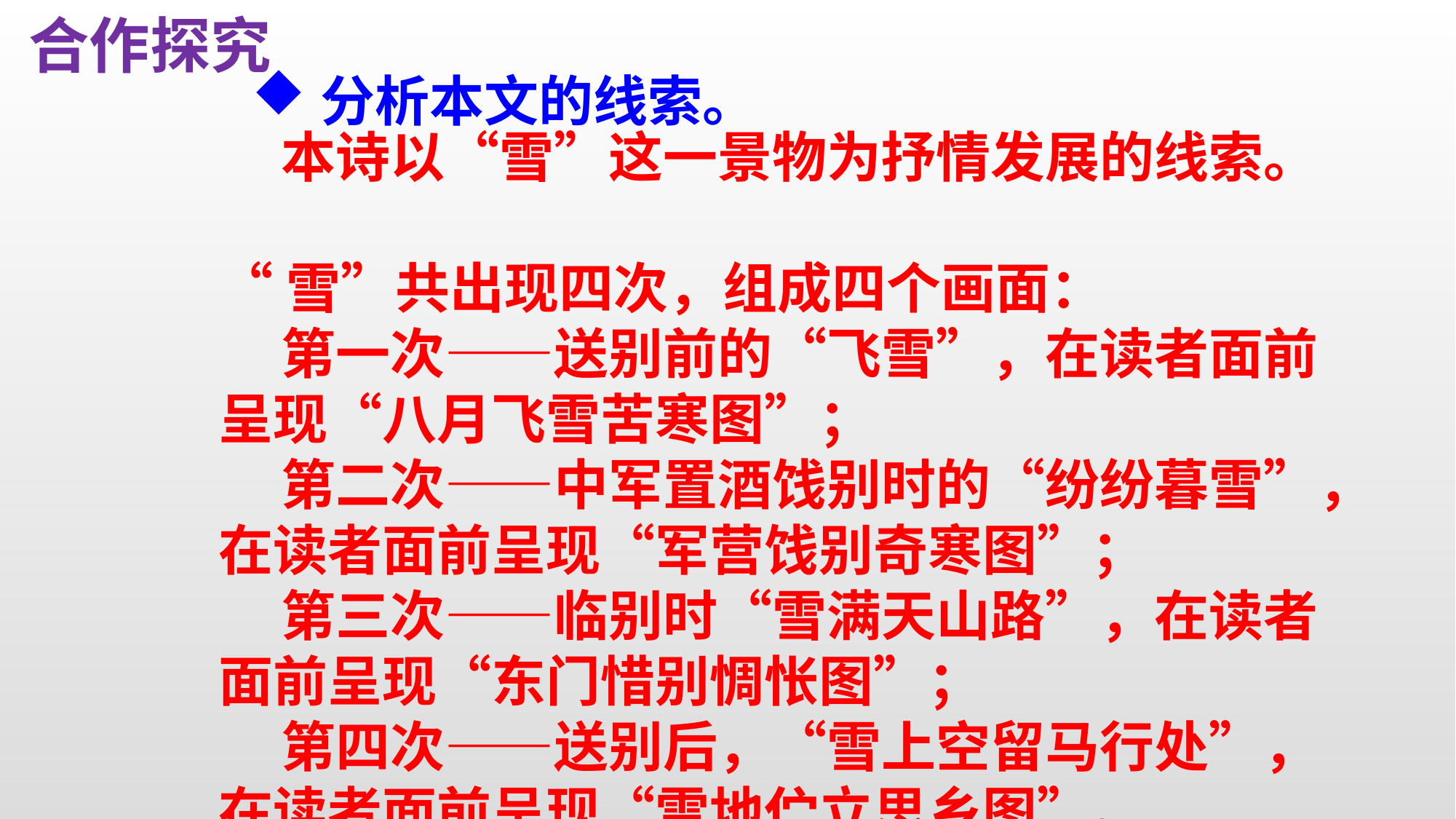

合作探究
分析本文的线索。
    本诗以“雪”这一景物为抒情发展的线索。
“雪”共出现四次，组成四个画面：
    第一次——送别前的“飞雪”，在读者面前呈现“八月飞雪苦寒图”；
    第二次——中军置酒饯别时的“纷纷暮雪”，在读者面前呈现“军营饯别奇寒图”；
    第三次——临别时“雪满天山路”，在读者面前呈现“东门惜别惆怅图”；
    第四次——送别后，“雪上空留马行处”，在读者面前呈现“雪地伫立思乡图”。